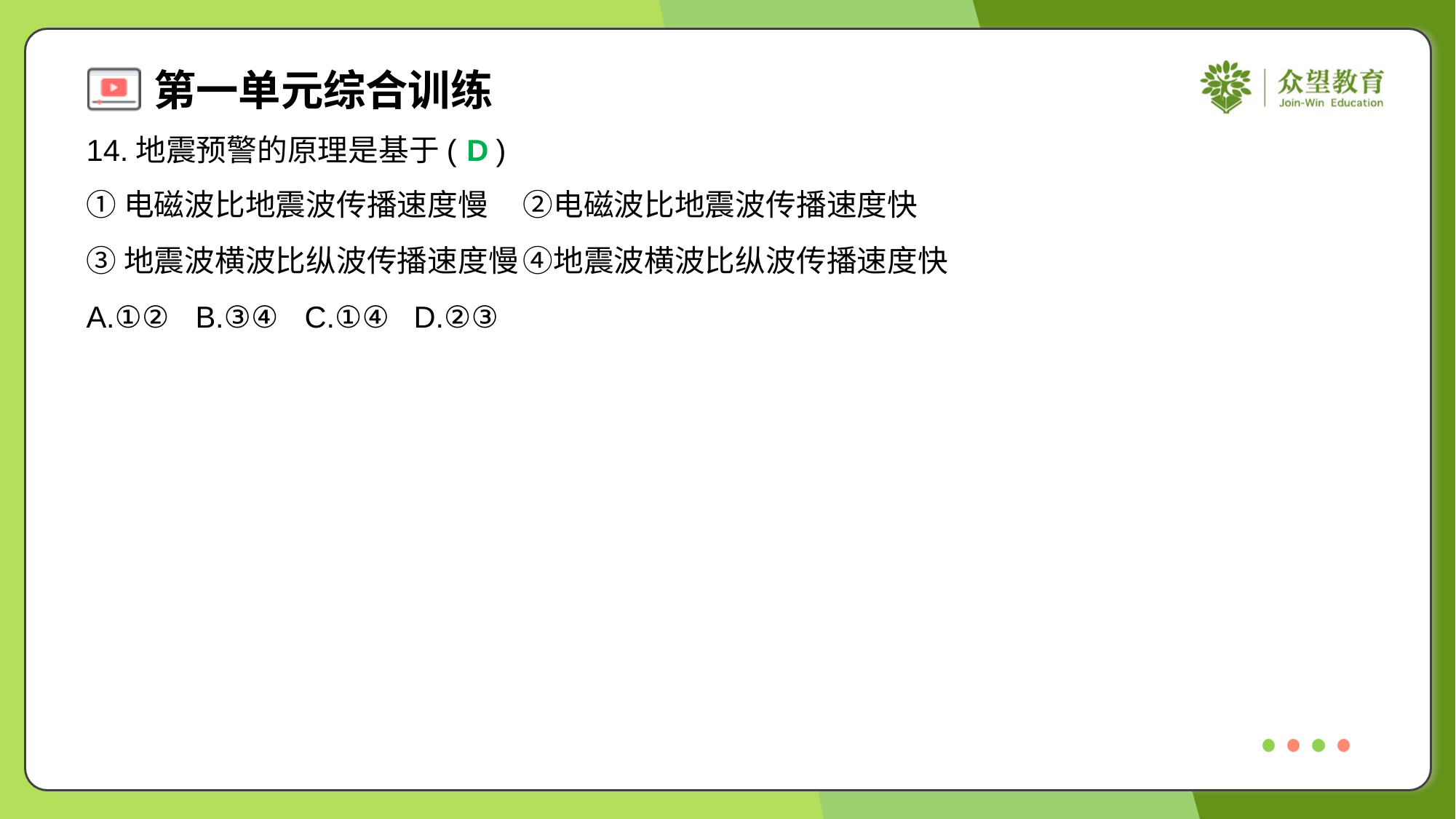

14.地震预警的原理是基于(     )
D
①电磁波比地震波传播速度慢	②电磁波比地震波传播速度快
③地震波横波比纵波传播速度慢	④地震波横波比纵波传播速度快
A.①②	B.③④	C.①④	D.②③